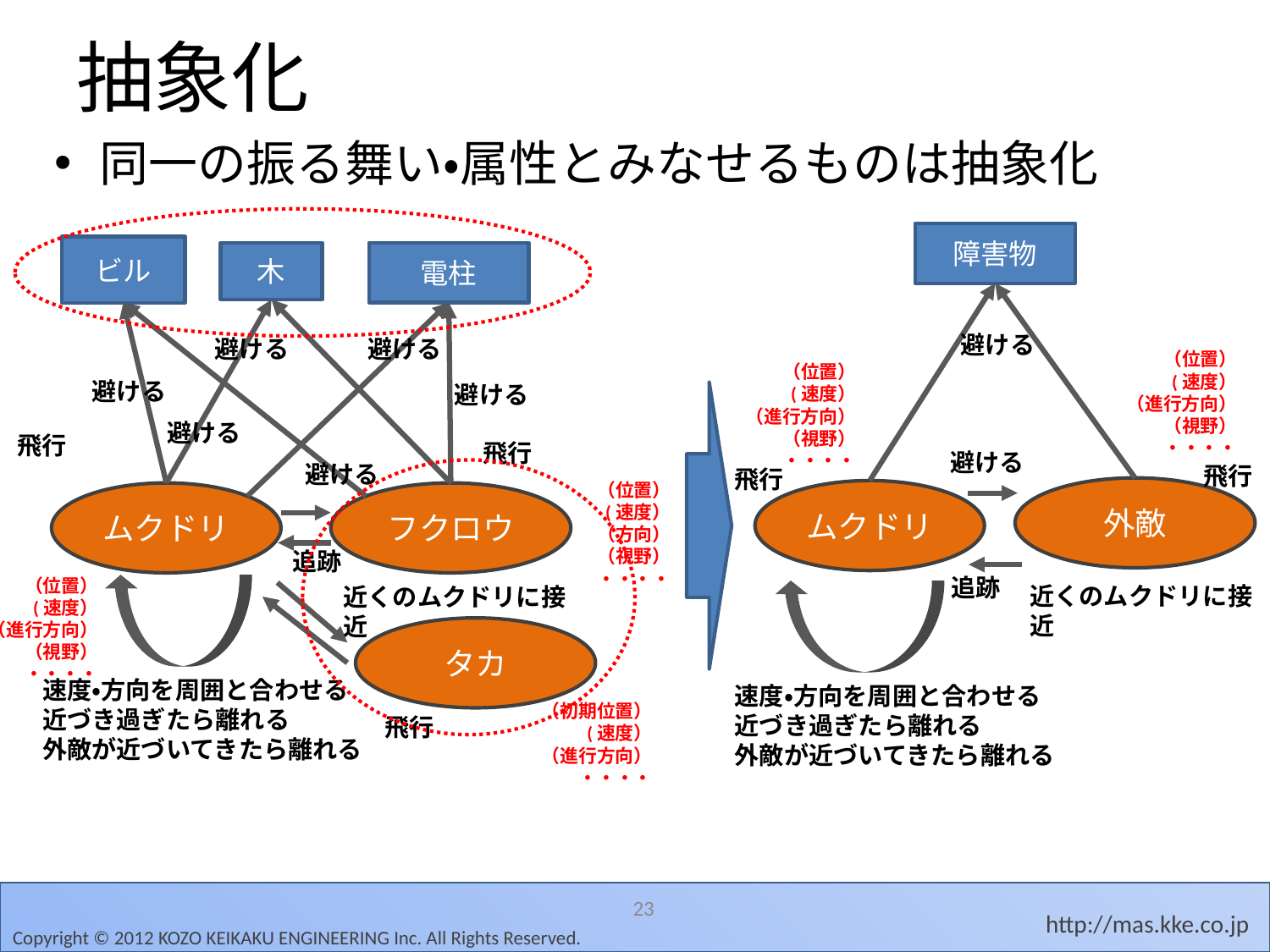

# 抽象化
同一の振る舞い・属性とみなせるものは抽象化

障害物
ビル
木
電柱
避ける
避ける
避ける
（位置）
(速度）
（進行方向）
（視野）
・・・・
飛行
（位置）
(速度）
（進行方向）
（視野）
・・・・
飛行
避ける
避ける

避ける
飛行
飛行
避ける
避ける

（位置）
(速度）
（方向）
（視野）
・・・・
外敵
ムクドリ
ムクドリ
フクロウ
追跡
追跡
（位置）
(速度）
（進行方向）
（視野）
・・・・

近くのムクドリに接近
近くのムクドリに接近

タカ
速度・方向を周囲と合わせる
近づき過ぎたら離れる
外敵が近づいてきたら離れる
速度・方向を周囲と合わせる
近づき過ぎたら離れる
外敵が近づいてきたら離れる
（初期位置）
(速度）
（進行方向）
・・・・
飛行
23
Copyright © 2012 KOZO KEIKAKU ENGINEERING Inc. All Rights Reserved.